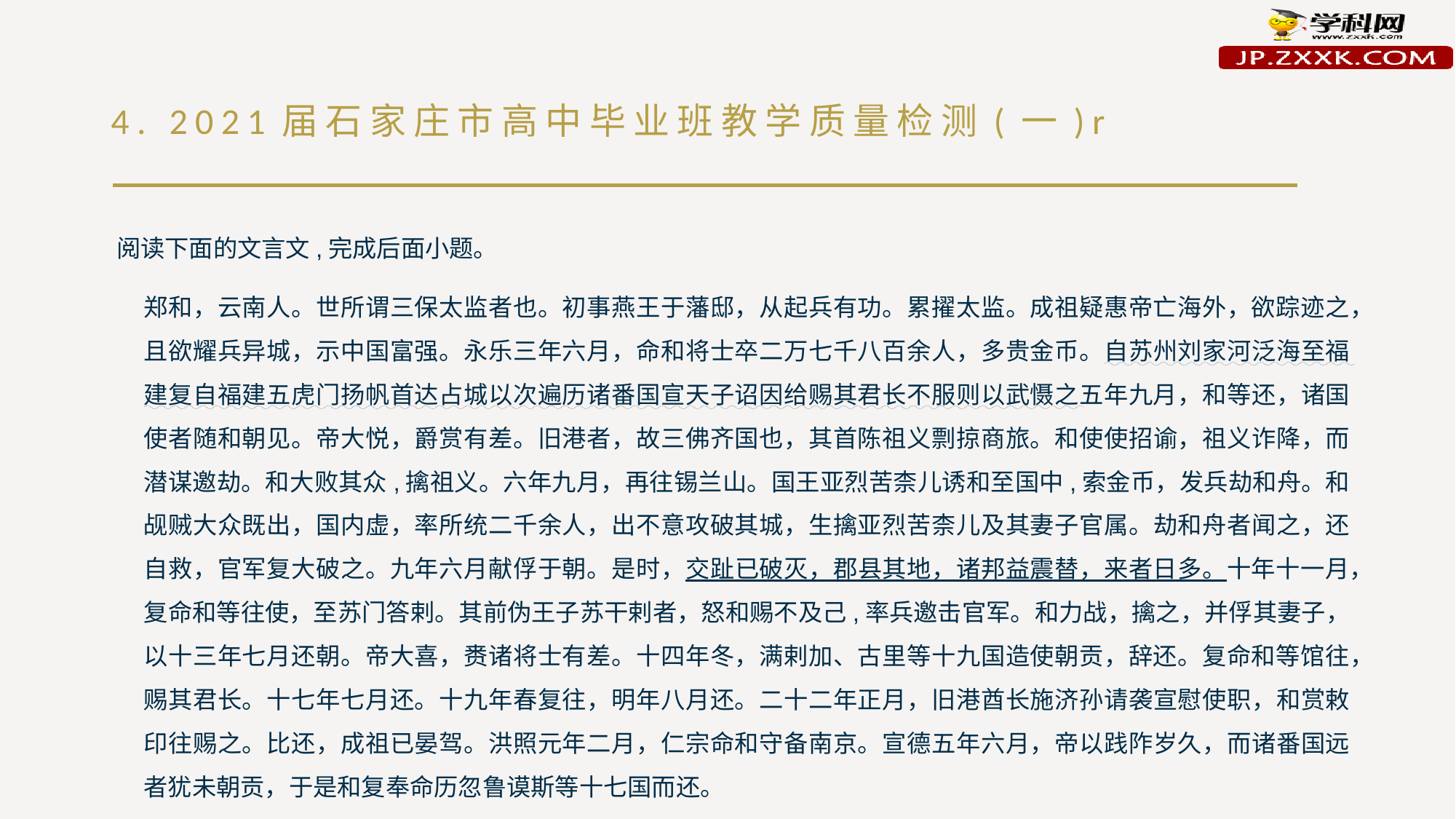

# 4. 2021届石家庄市高中毕业班教学质量检测(一)r
阅读下面的文言文,完成后面小题。
郑和，云南人。世所谓三保太监者也。初事燕王于藩邸，从起兵有功。累擢太监。成祖疑惠帝亡海外，欲踪迹之，且欲耀兵异城，示中国富强。永乐三年六月，命和将士卒二万七千八百余人，多贵金币。自苏州刘家河泛海至福建复自福建五虎门扬帆首达占城以次遍历诸番国宣天子诏因给赐其君长不服则以武慑之五年九月，和等还，诸国使者随和朝见。帝大悦，爵赏有差。旧港者，故三佛齐国也，其首陈祖义剽掠商旅。和使使招谕，祖义诈降，而潜谋邀劫。和大败其众,擒祖义。六年九月，再往锡兰山。国王亚烈苦柰儿诱和至国中,索金币，发兵劫和舟。和觇贼大众既出，国内虚，率所统二千余人，出不意攻破其城，生擒亚烈苦柰儿及其妻子官属。劫和舟者闻之，还自救，官军复大破之。九年六月献俘于朝。是时，交趾已破灭，郡县其地，诸邦益震替，来者日多。十年十一月，复命和等往使，至苏门答剌。其前伪王子苏干剌者，怒和赐不及己,率兵邀击官军。和力战，擒之，并俘其妻子，以十三年七月还朝。帝大喜，赉诸将士有差。十四年冬，满剌加、古里等十九国造使朝贡，辞还。复命和等馆往，赐其君长。十七年七月还。十九年春复往，明年八月还。二十二年正月，旧港酋长施济孙请袭宣慰使职，和赏敕印往赐之。比还，成祖已晏驾。洪照元年二月，仁宗命和守备南京。宣德五年六月，帝以践阼岁久，而诸番国远者犹未朝贡，于是和复奉命历忽鲁谟斯等十七国而还。